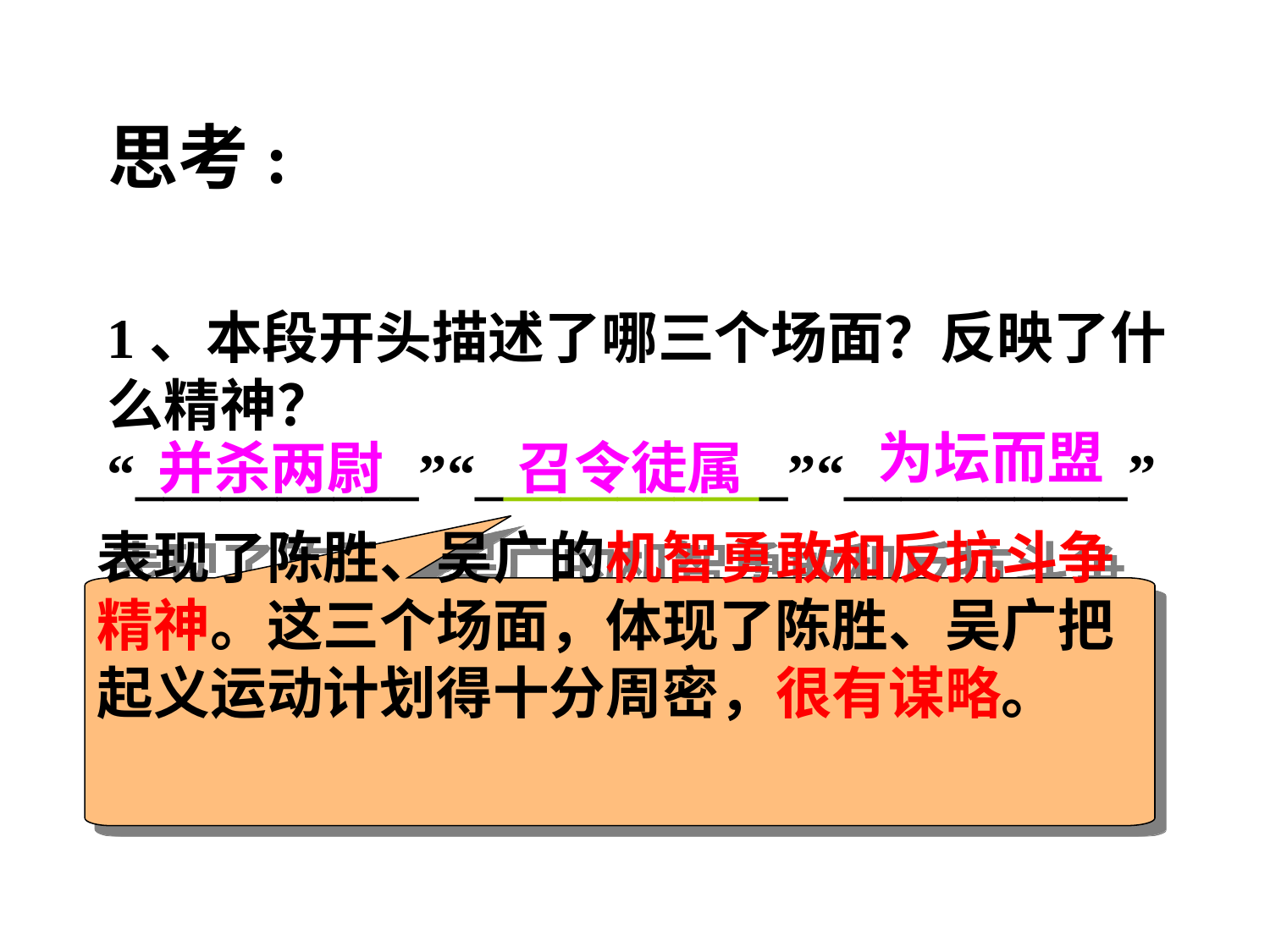

思考:
1、本段开头描述了哪三个场面？反映了什么精神？
“__________”“___________”“__________”
为坛而盟
并杀两尉
召令徒属
表现了陈胜、吴广的机智勇敢和反抗斗争精神。这三个场面，体现了陈胜、吴广把起义运动计划得十分周密，很有谋略。